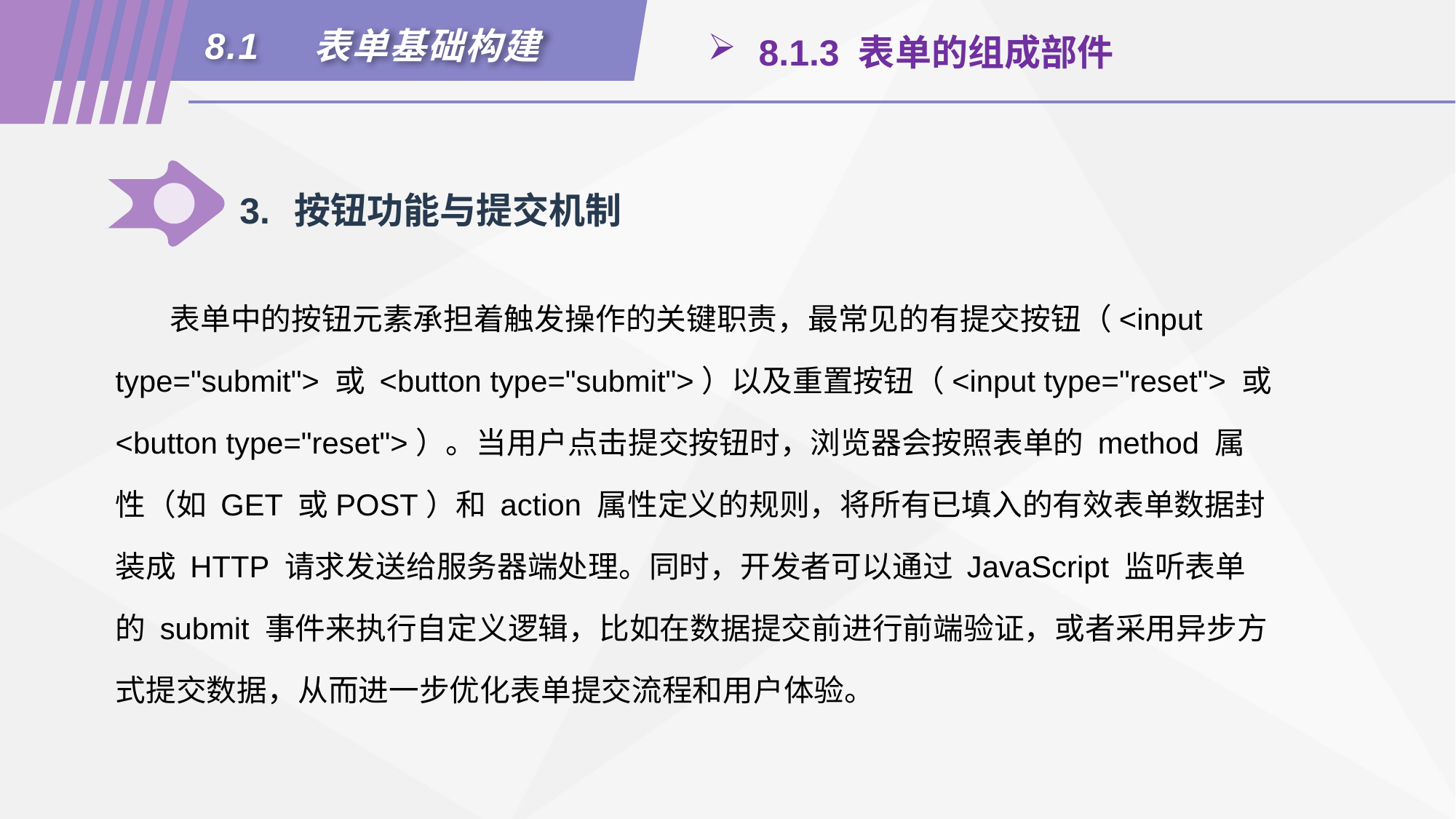

8.1	表单基础构建
 8.1.3 表单的组成部件

3.	按钮功能与提交机制
表单中的按钮元素承担着触发操作的关键职责，最常见的有提交按钮（<input type="submit"> 或 <button type="submit">）以及重置按钮（<input type="reset"> 或 <button type="reset">）。当用户点击提交按钮时，浏览器会按照表单的 method 属性（如 GET 或POST）和 action 属性定义的规则，将所有已填入的有效表单数据封装成 HTTP 请求发送给服务器端处理。同时，开发者可以通过 JavaScript 监听表单的 submit 事件来执行自定义逻辑，比如在数据提交前进行前端验证，或者采用异步方式提交数据，从而进一步优化表单提交流程和用户体验。